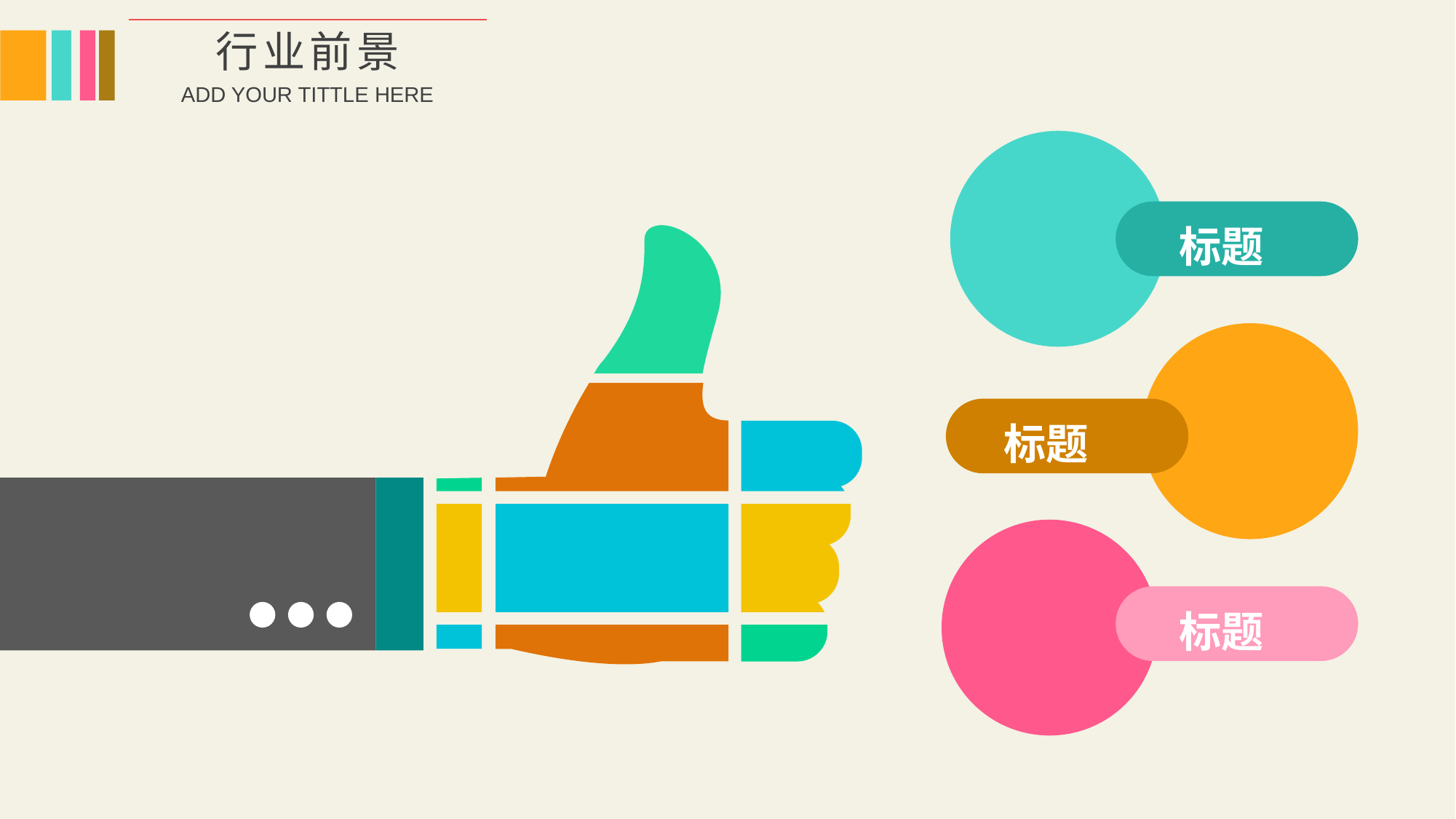

0
行业前景
ADD YOUR TITTLE HERE

标题

标题

标题